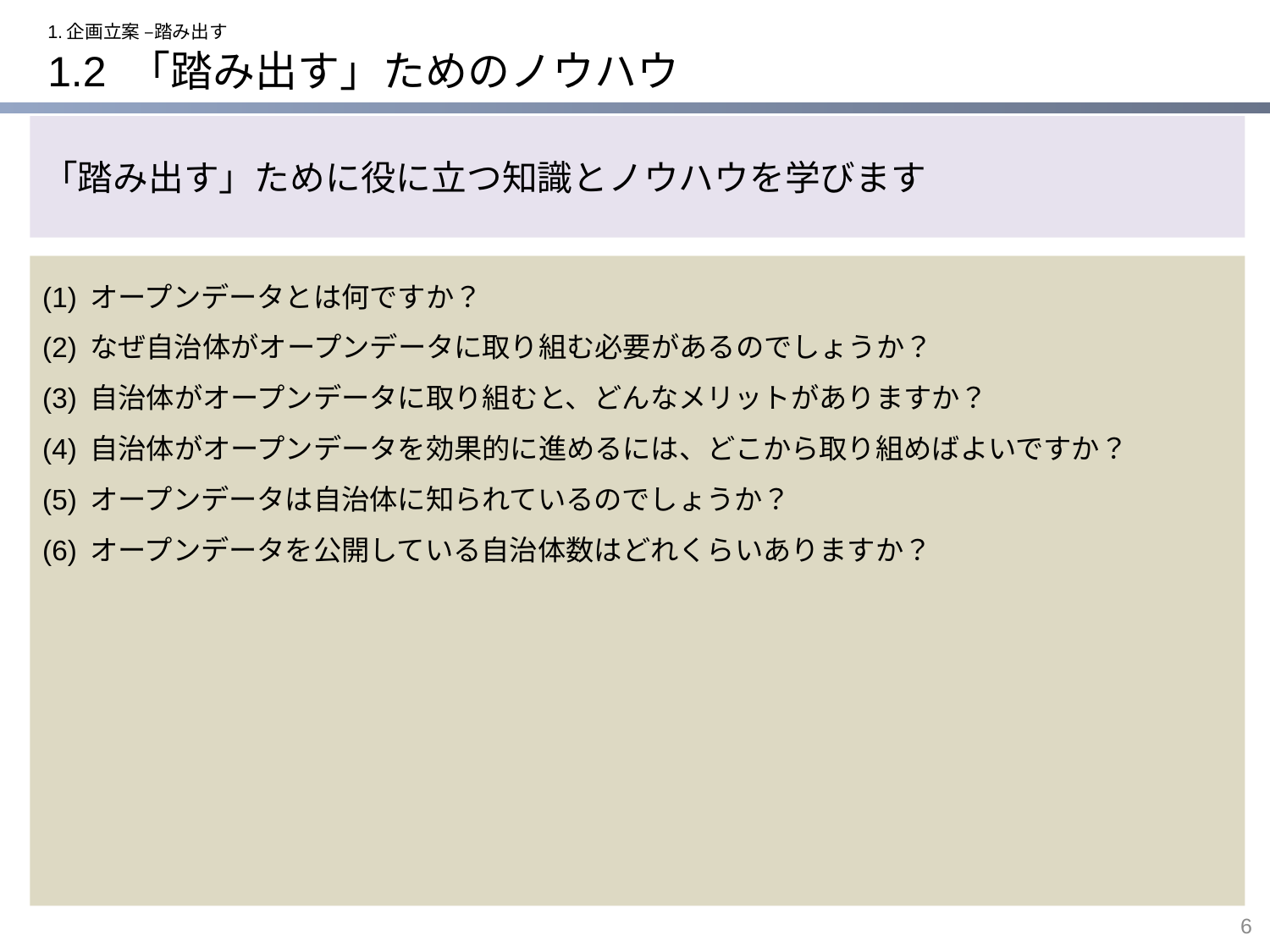

1.企画立案 –踏み出す
# 1.2 「踏み出す」ためのノウハウ
「踏み出す」ために役に立つ知識とノウハウを学びます
オープンデータとは何ですか？
なぜ自治体がオープンデータに取り組む必要があるのでしょうか？
自治体がオープンデータに取り組むと、どんなメリットがありますか？
自治体がオープンデータを効果的に進めるには、どこから取り組めばよいですか？
オープンデータは自治体に知られているのでしょうか？
オープンデータを公開している自治体数はどれくらいありますか？
6